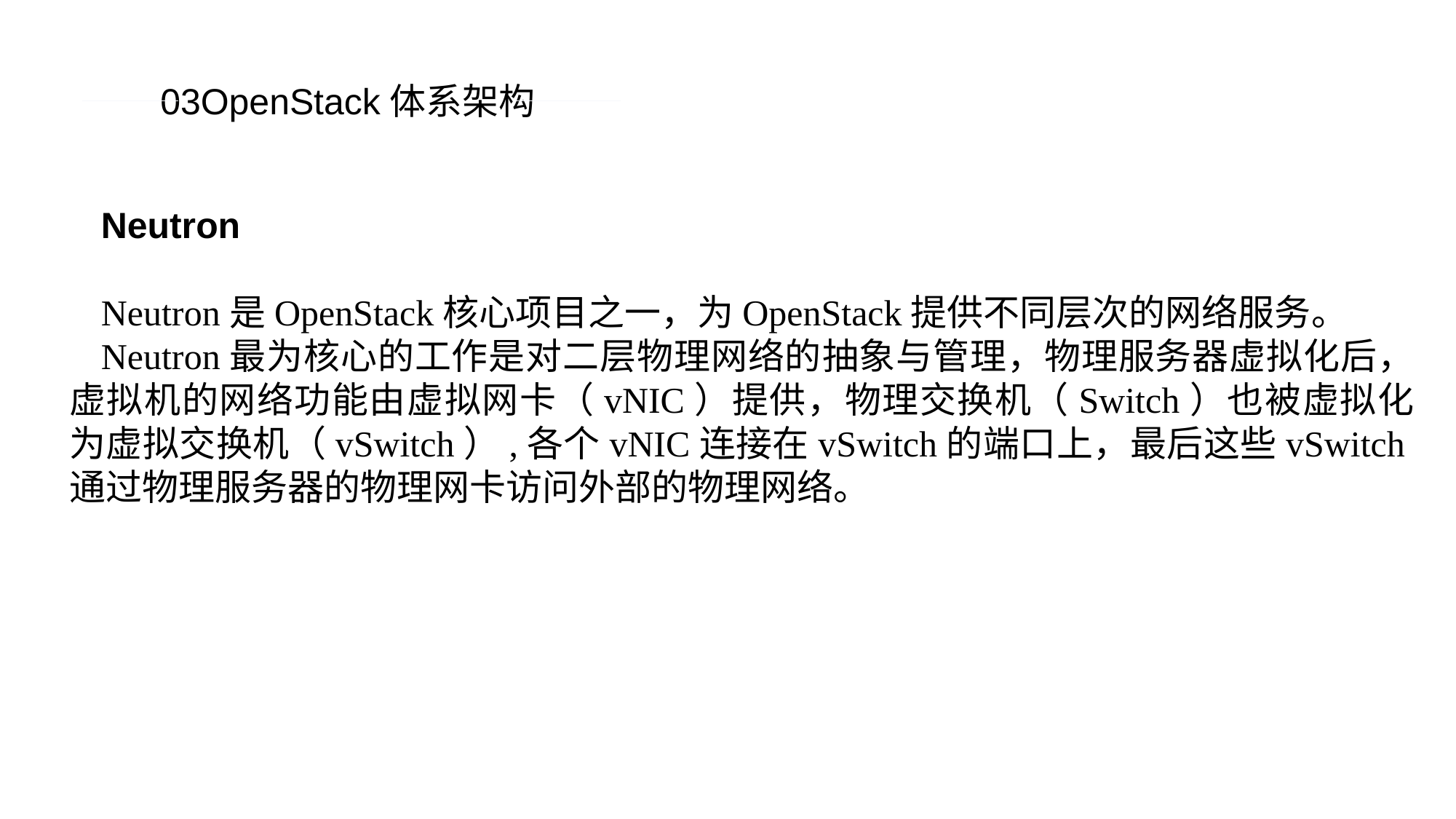

03OpenStack体系架构
Neutron

Neutron是OpenStack核心项目之一，为OpenStack提供不同层次的网络服务。
Neutron最为核心的工作是对二层物理网络的抽象与管理，物理服务器虚拟化后，虚拟机的网络功能由虚拟网卡（vNIC）提供，物理交换机（Switch）也被虚拟化为虚拟交换机（vSwitch）,各个vNIC连接在vSwitch的端口上，最后这些vSwitch通过物理服务器的物理网卡访问外部的物理网络。
PPT模板 http://www.1ppt.com/moban/